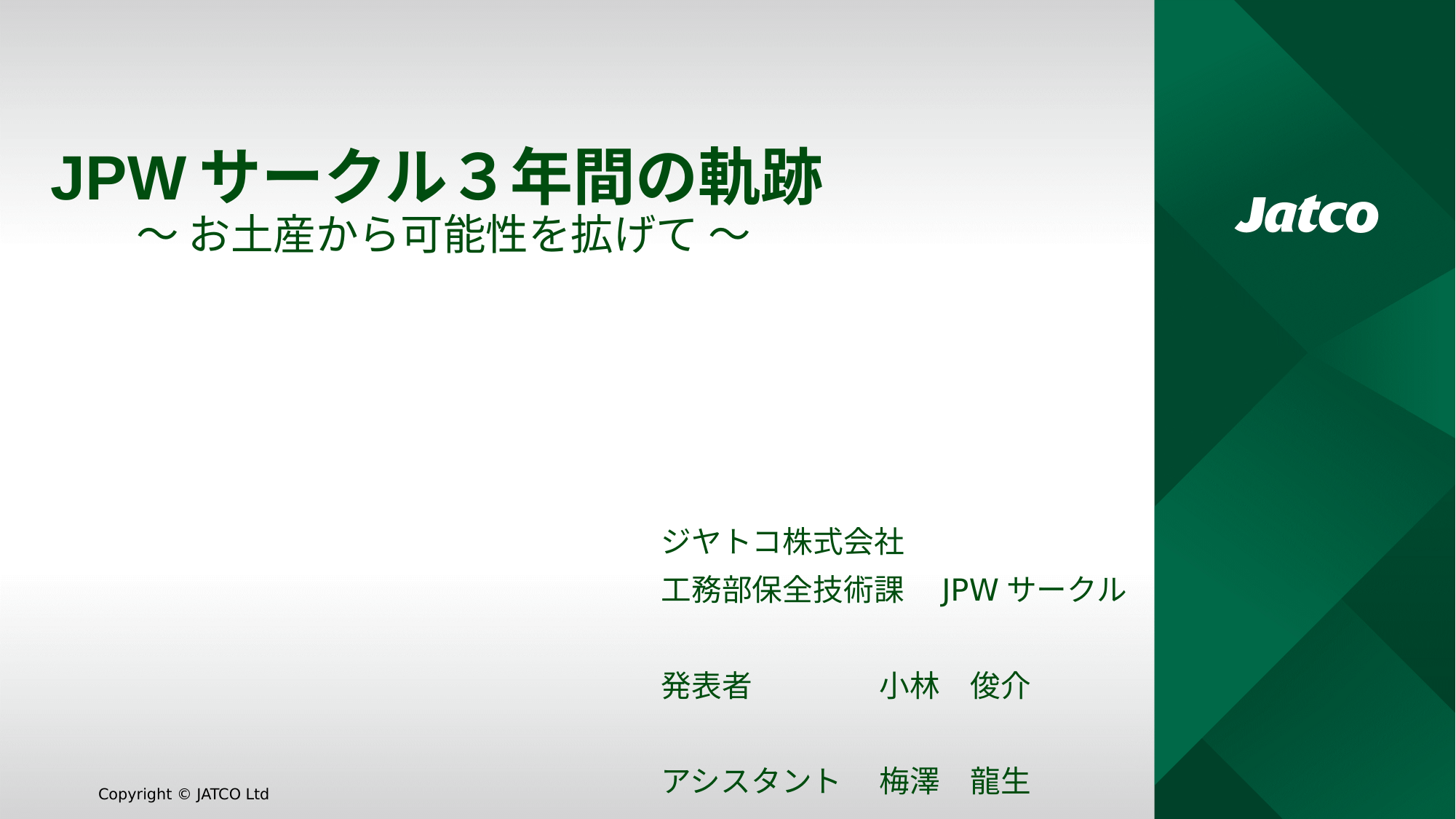

# JPWサークル３年間の軌跡 ～ お土産から可能性を拡げて ～
ジヤトコ株式会社
工務部保全技術課　JPWサークル

発表者		小林　俊介

アシスタント	梅澤　龍生